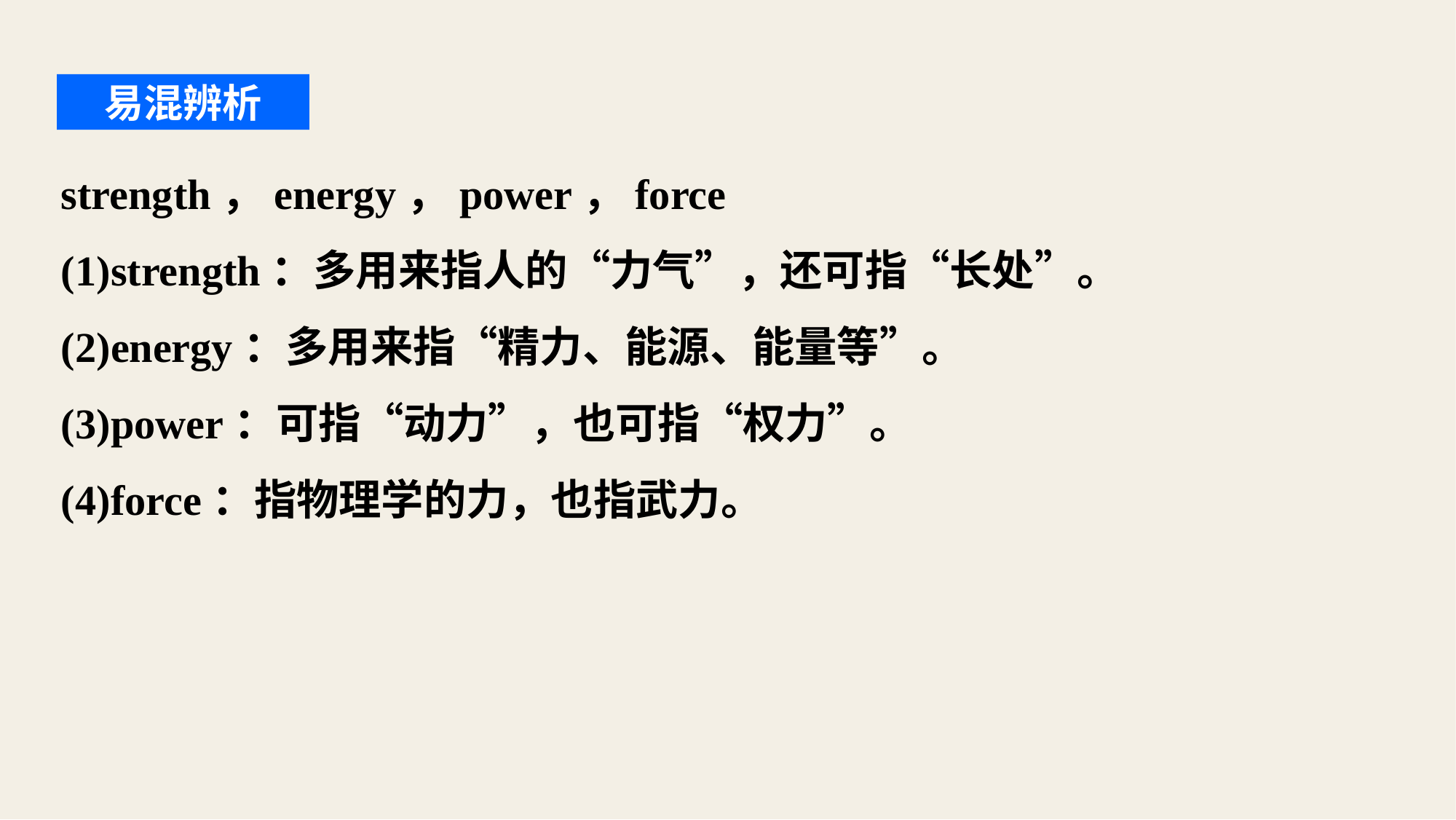

易混辨析
strength，energy，power，force
(1)strength：多用来指人的“力气”，还可指“长处”。
(2)energy：多用来指“精力、能源、能量等”。
(3)power：可指“动力”，也可指“权力”。
(4)force：指物理学的力，也指武力。